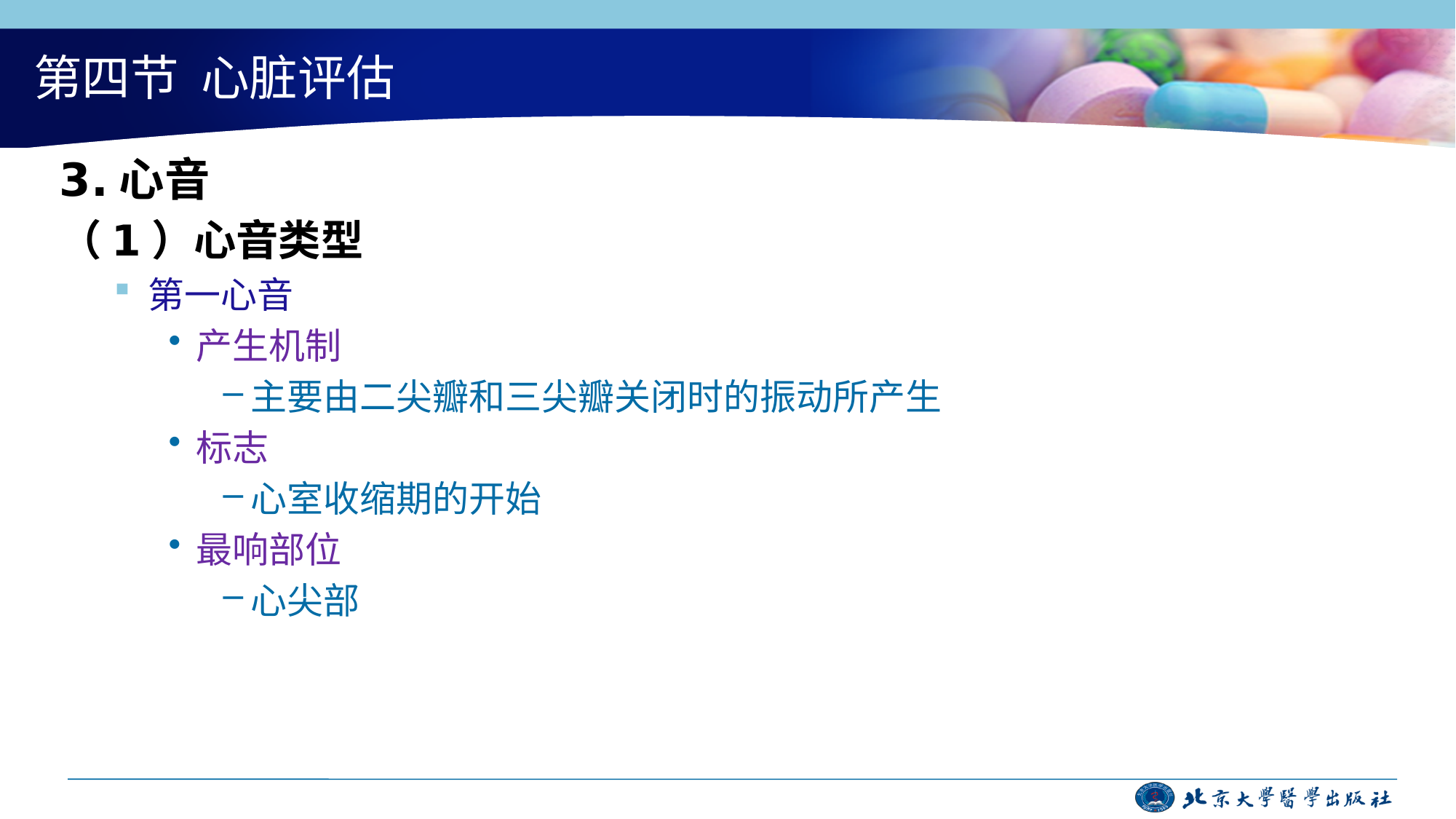

# 第四节  心脏评估
3.心音
（1）心音类型
第一心音
产生机制
主要由二尖瓣和三尖瓣关闭时的振动所产生
标志
心室收缩期的开始
最响部位
心尖部